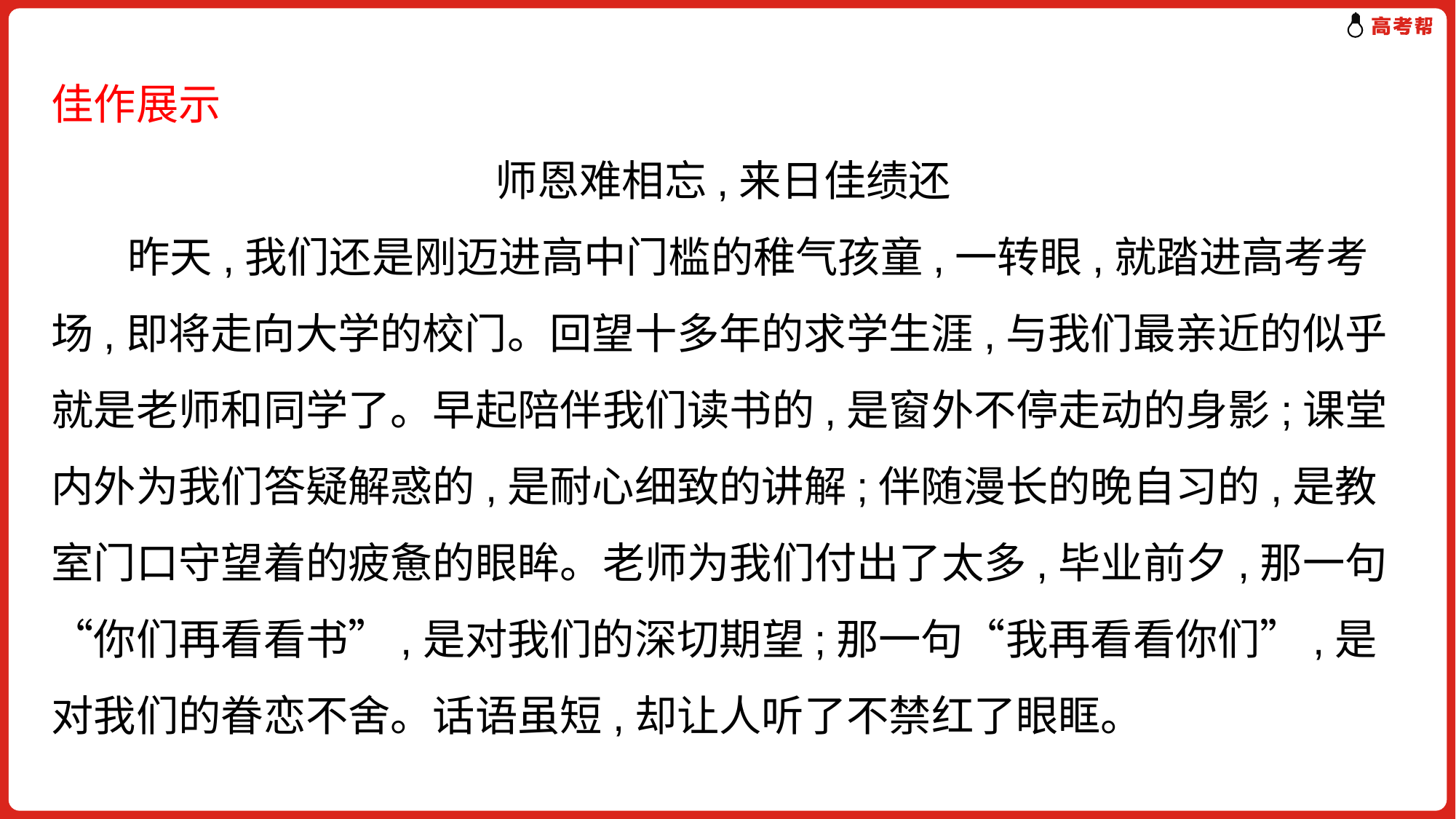

佳作展示
师恩难相忘,来日佳绩还
       昨天,我们还是刚迈进高中门槛的稚气孩童,一转眼,就踏进高考考场,即将走向大学的校门。回望十多年的求学生涯,与我们最亲近的似乎就是老师和同学了。早起陪伴我们读书的,是窗外不停走动的身影;课堂内外为我们答疑解惑的,是耐心细致的讲解;伴随漫长的晚自习的,是教室门口守望着的疲惫的眼眸。老师为我们付出了太多,毕业前夕,那一句“你们再看看书”,是对我们的深切期望;那一句“我再看看你们”,是对我们的眷恋不舍。话语虽短,却让人听了不禁红了眼眶。